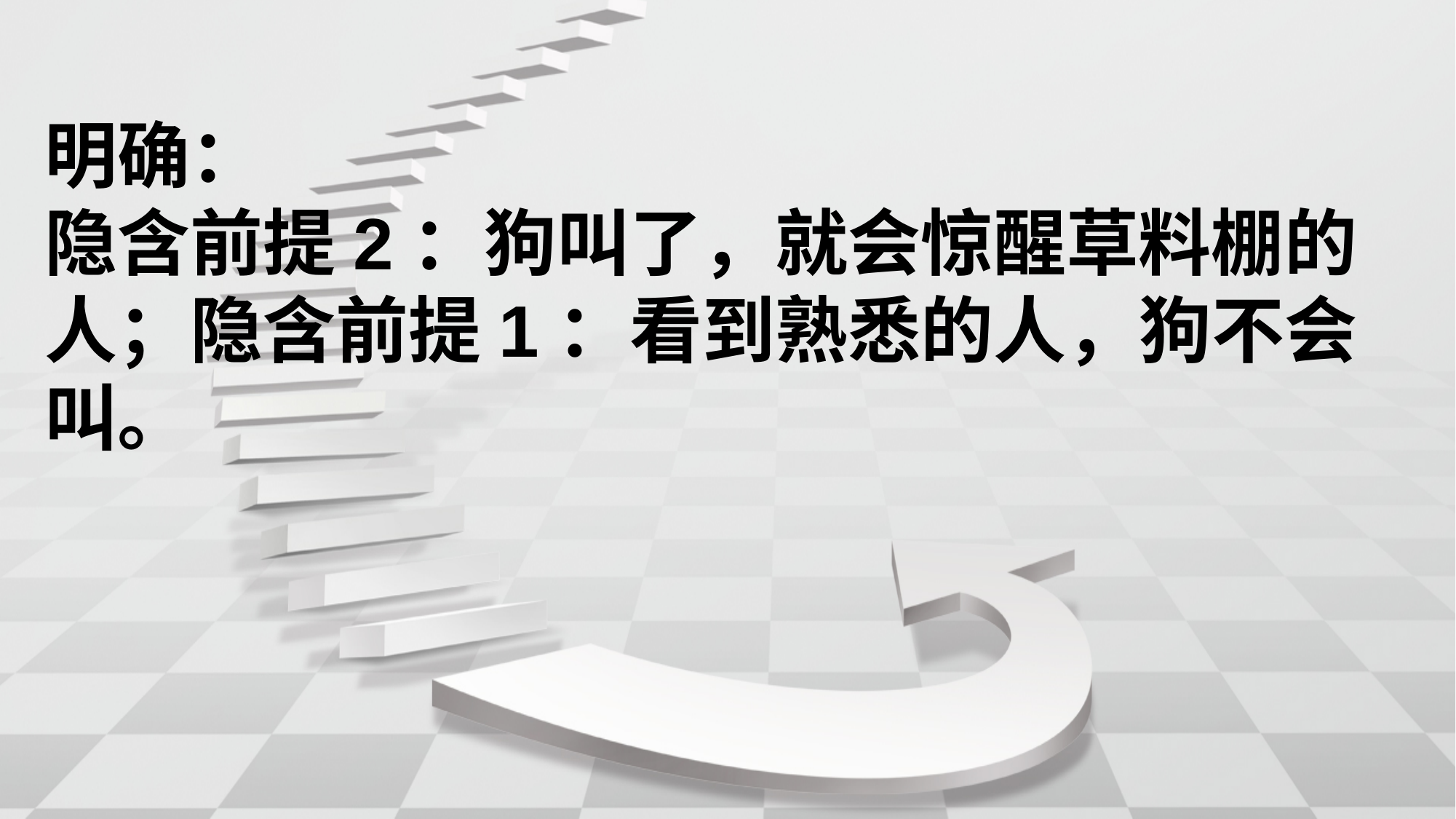

明确：
隐含前提2：狗叫了，就会惊醒草料棚的人；隐含前提1：看到熟悉的人，狗不会叫。